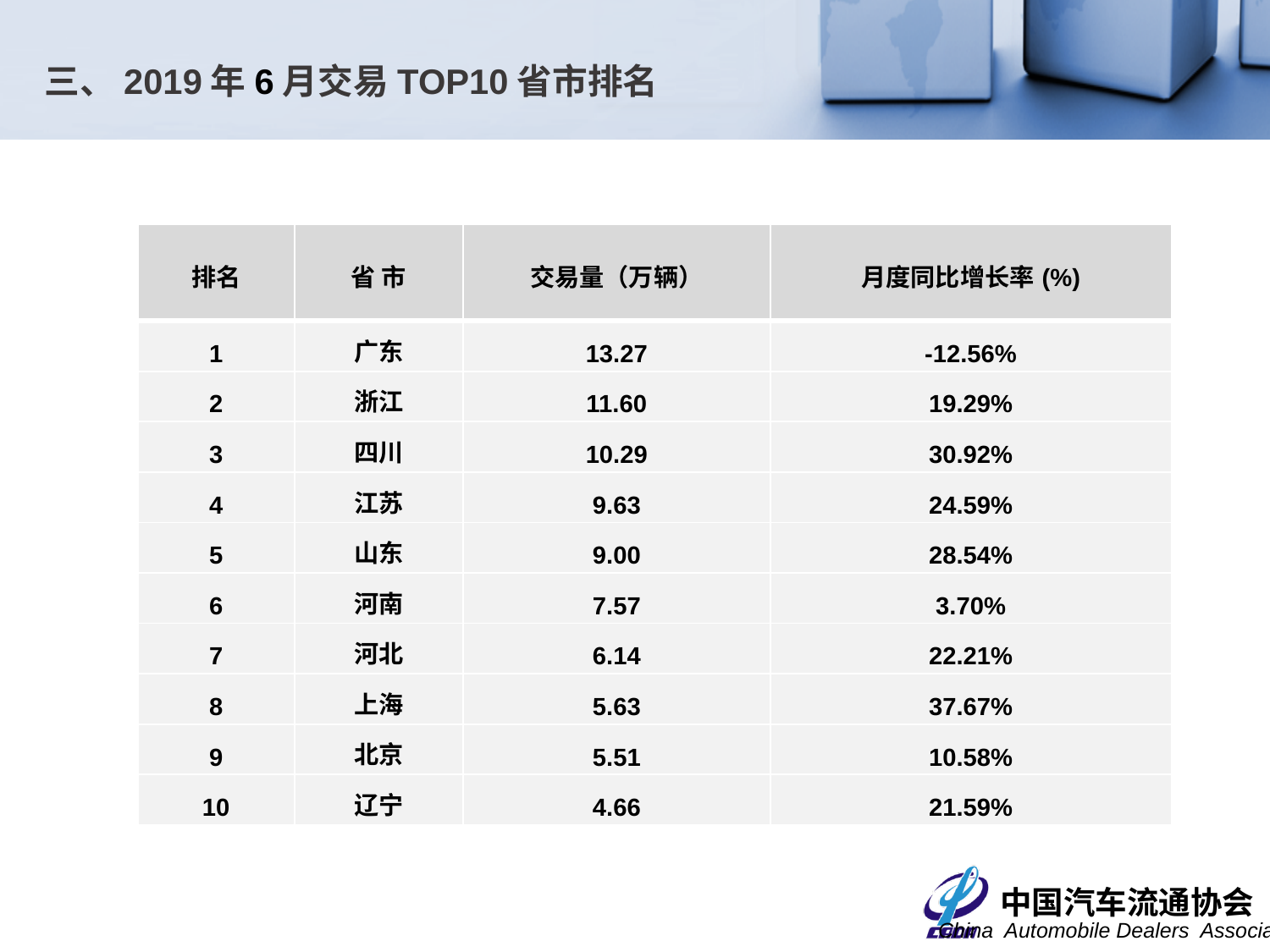

三、2019年6月交易TOP10省市排名
| 排名 | 省 市 | 交易量（万辆） | 月度同比增长率(%) |
| --- | --- | --- | --- |
| 1 | 广东 | 13.27 | -12.56% |
| 2 | 浙江 | 11.60 | 19.29% |
| 3 | 四川 | 10.29 | 30.92% |
| 4 | 江苏 | 9.63 | 24.59% |
| 5 | 山东 | 9.00 | 28.54% |
| 6 | 河南 | 7.57 | 3.70% |
| 7 | 河北 | 6.14 | 22.21% |
| 8 | 上海 | 5.63 | 37.67% |
| 9 | 北京 | 5.51 | 10.58% |
| 10 | 辽宁 | 4.66 | 21.59% |